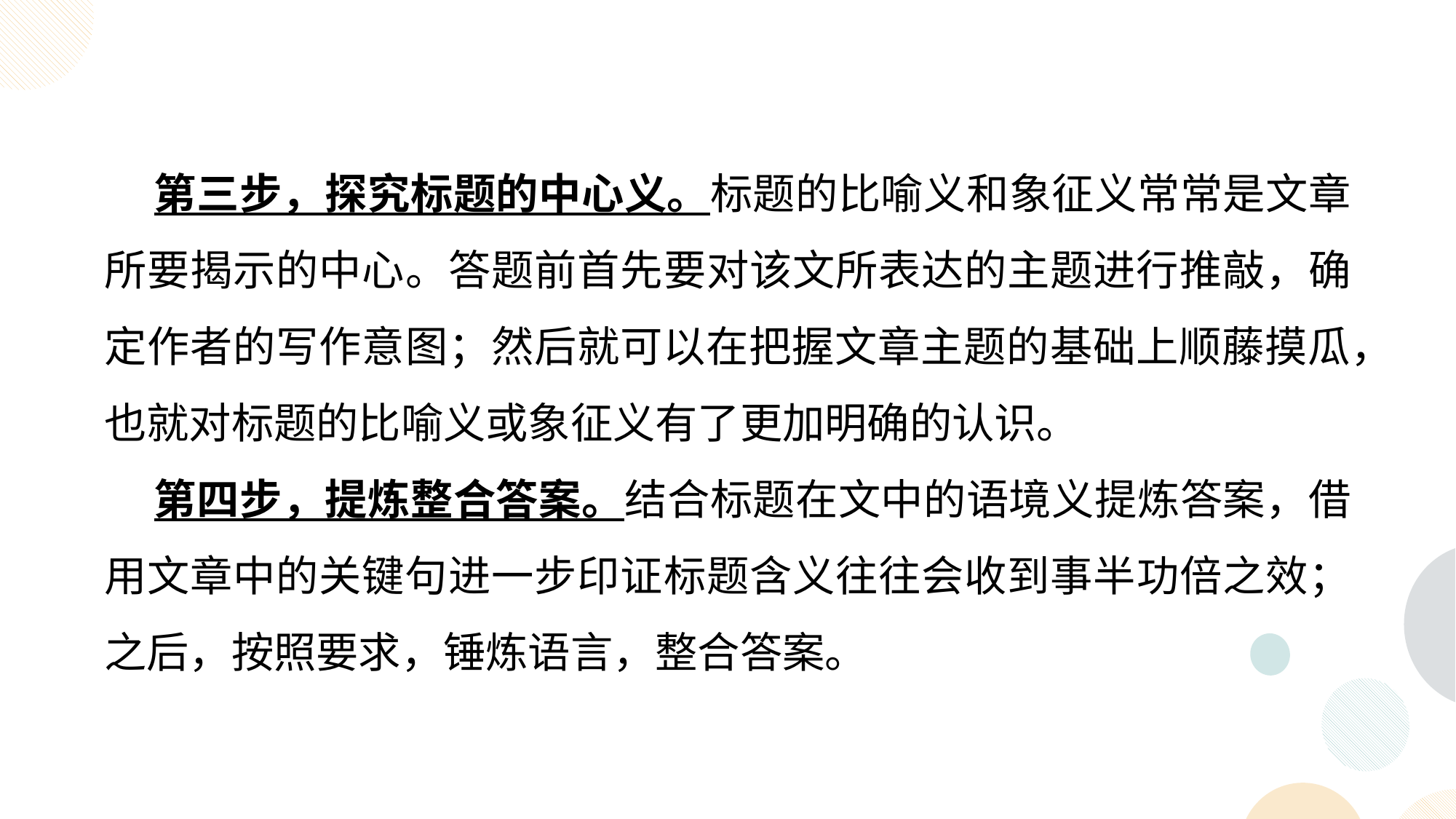

第三步，探究标题的中心义。标题的比喻义和象征义常常是文章所要揭示的中心。答题前首先要对该文所表达的主题进行推敲，确定作者的写作意图；然后就可以在把握文章主题的基础上顺藤摸瓜，也就对标题的比喻义或象征义有了更加明确的认识。
    第四步，提炼整合答案。结合标题在文中的语境义提炼答案，借用文章中的关键句进一步印证标题含义往往会收到事半功倍之效；之后，按照要求，锤炼语言，整合答案。